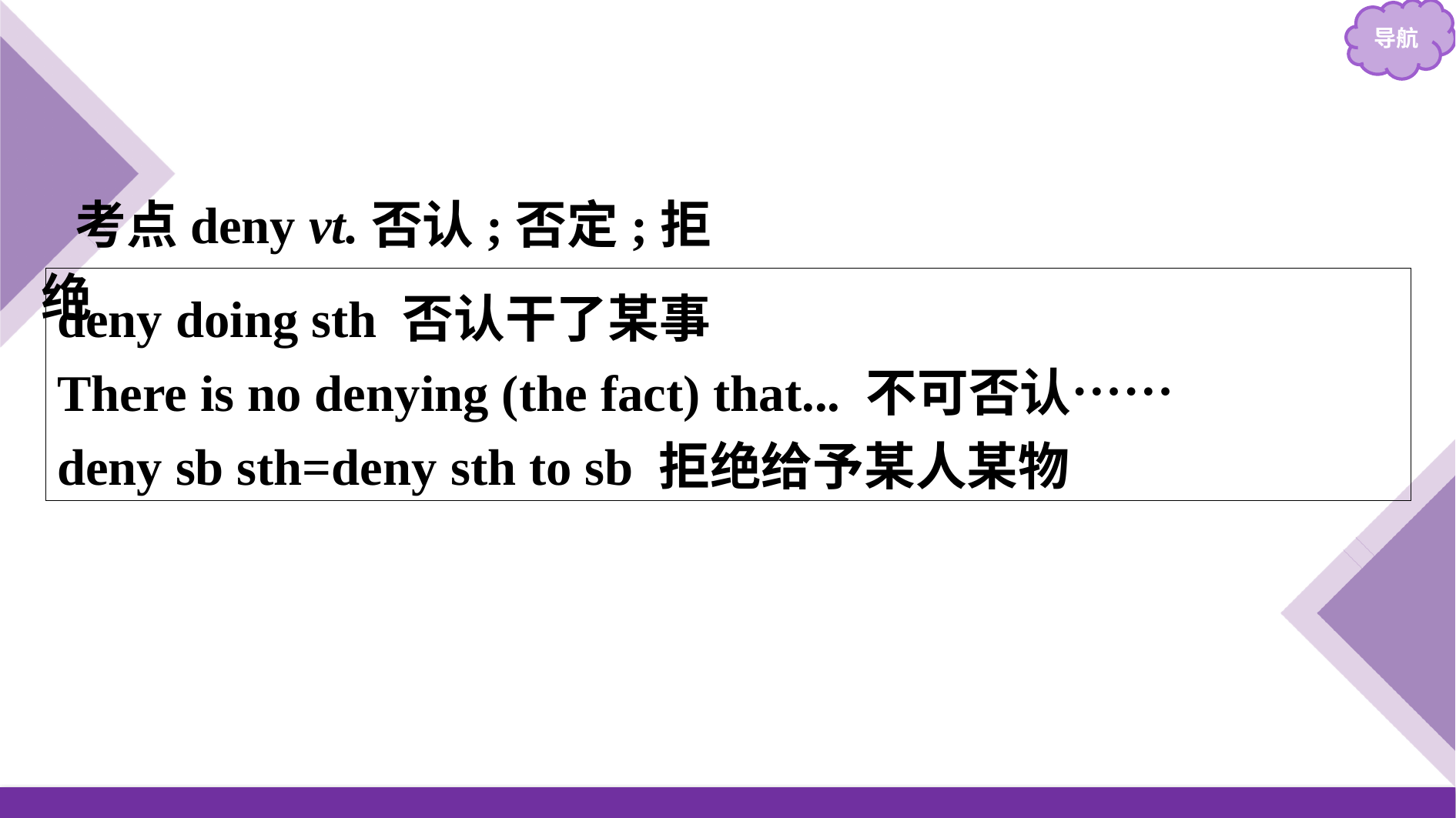

考点deny vt.否认;否定;拒绝
deny doing sth 否认干了某事
There is no denying (the fact) that... 不可否认……
deny sb sth=deny sth to sb 拒绝给予某人某物